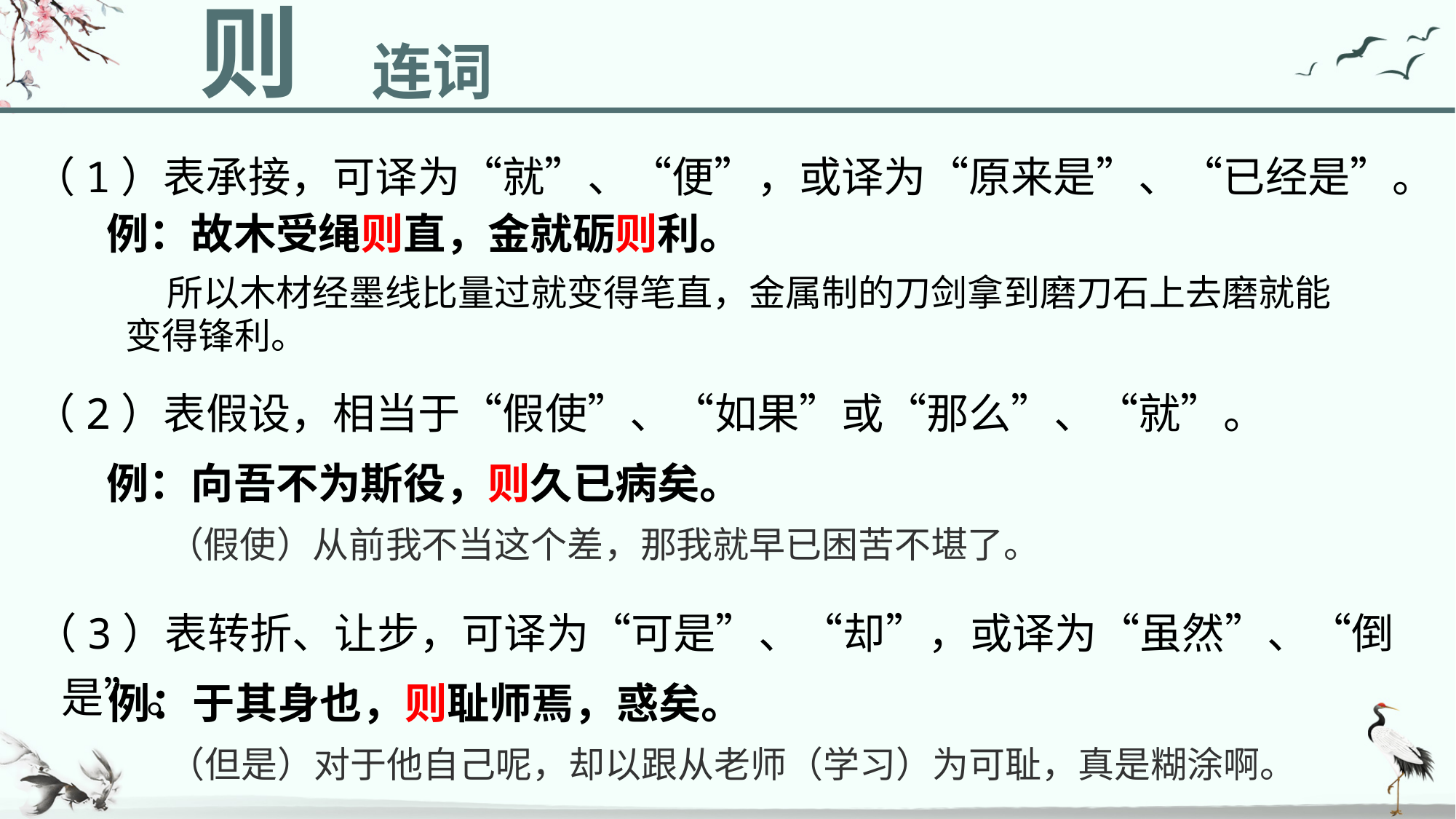

则

连词
（1）表承接，可译为“就”、“便”，或译为“原来是”、“已经是”。
例：故木受绳则直，金就砺则利。
    所以木材经墨线比量过就变得笔直，金属制的刀剑拿到磨刀石上去磨就能变得锋利。
（2）表假设，相当于“假使”、“如果”或“那么”、“就”。
例：向吾不为斯役，则久已病矣。
（假使）从前我不当这个差，那我就早已困苦不堪了。
（3）表转折、让步，可译为“可是”、“却”，或译为“虽然”、“倒是”。
例：于其身也，则耻师焉，惑矣。
（但是）对于他自己呢，却以跟从老师（学习）为可耻，真是糊涂啊。